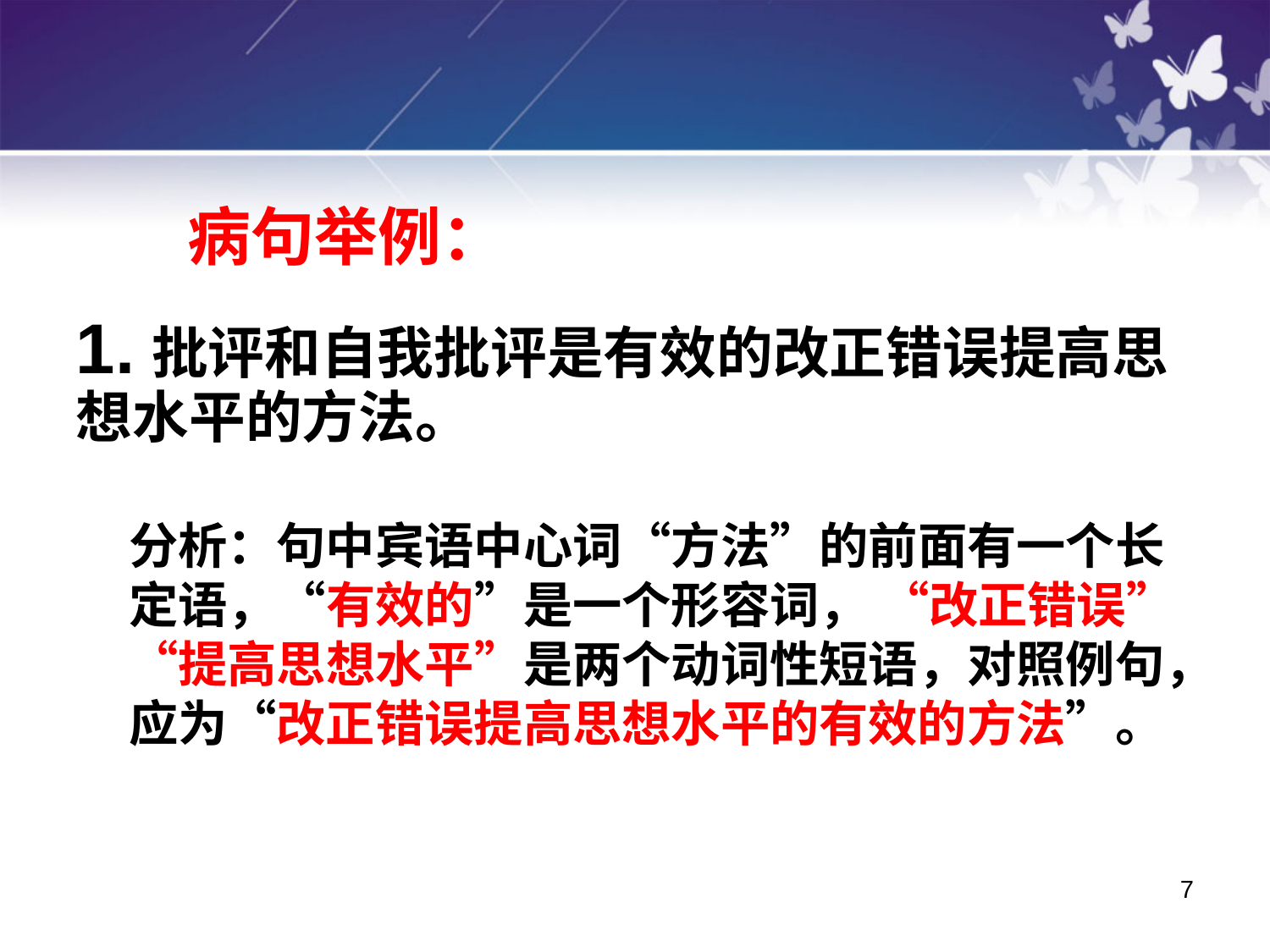

病句举例：

1.批评和自我批评是有效的改正错误提高思想水平的方法。
分析：句中宾语中心词“方法”的前面有一个长定语，“有效的”是一个形容词， “改正错误”“提高思想水平”是两个动词性短语，对照例句，应为“改正错误提高思想水平的有效的方法”。
7